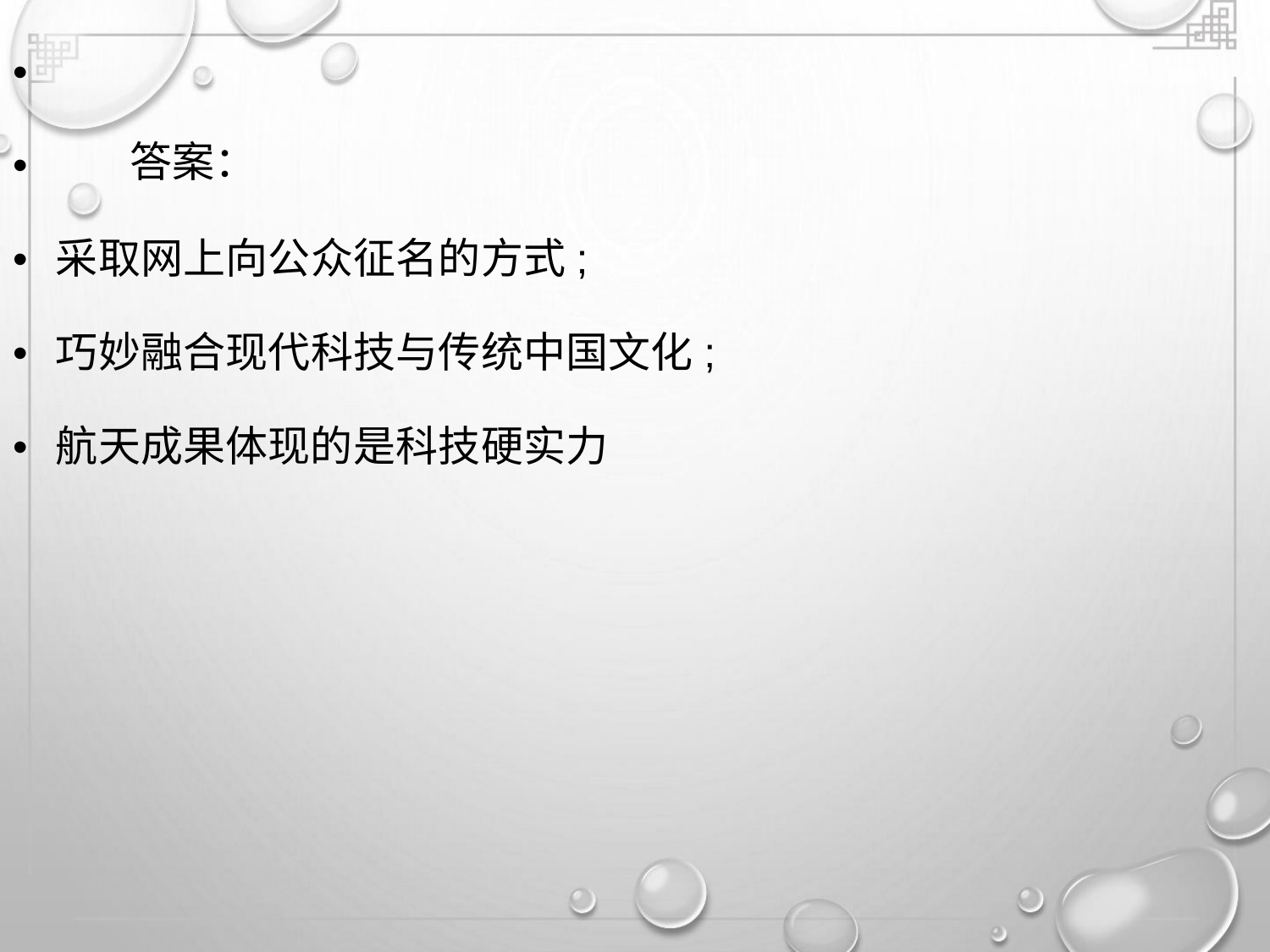

•
•
答案：
• 采取网上向公众征名的方式;
• 巧妙融合现代科技与传统中国文化;
• 航天成果体现的是科技硬实力